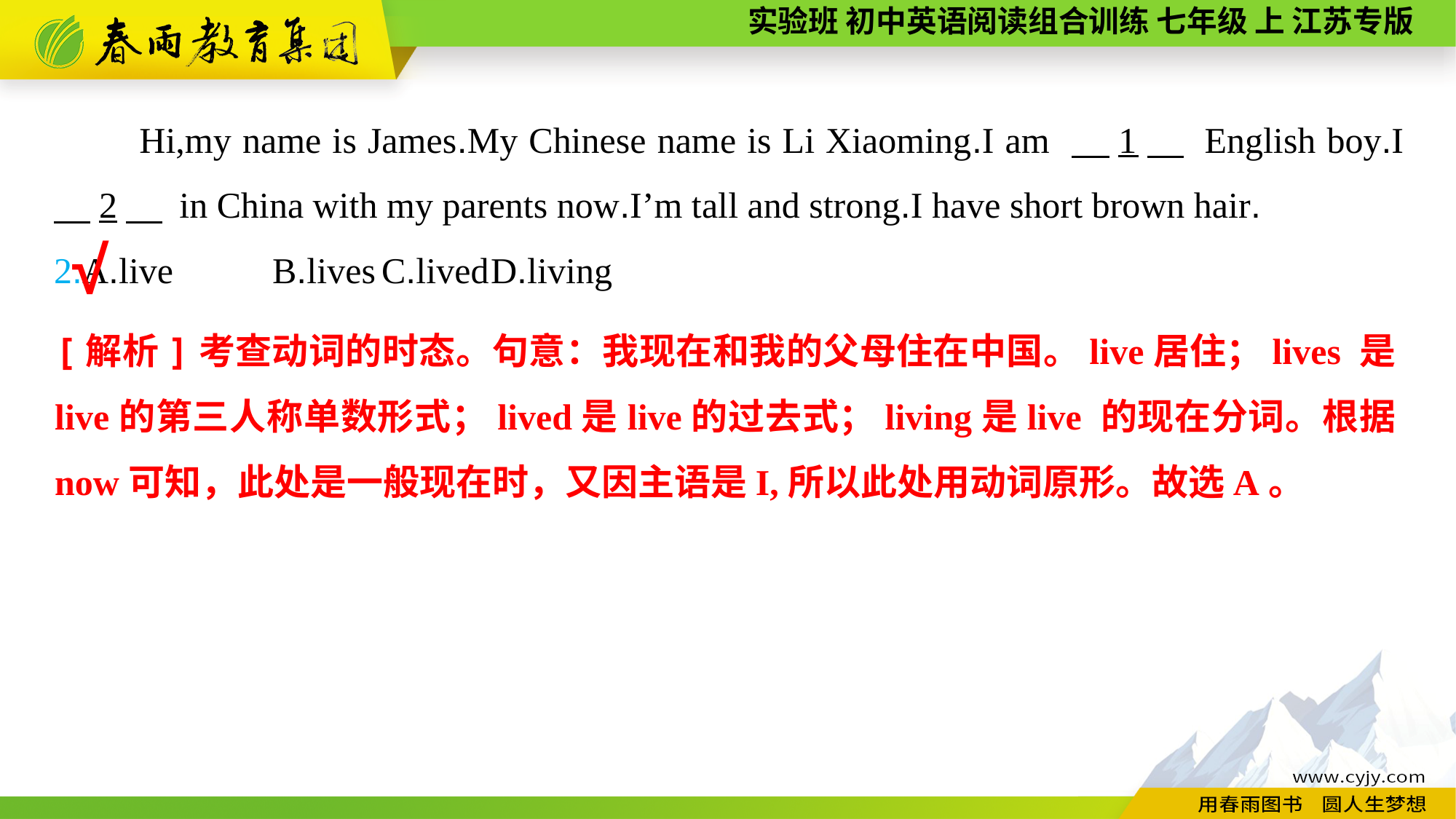

Hi,my name is James.My Chinese name is Li Xiaoming.I am 　1　 English boy.I 　2　 in China with my parents now.I’m tall and strong.I have short brown hair.
2.A.live	B.lives	C.lived	D.living
√
[解析]考查动词的时态。句意：我现在和我的父母住在中国。live居住；lives 是live的第三人称单数形式；lived是live的过去式；living是live 的现在分词。根据now可知，此处是一般现在时，又因主语是I,所以此处用动词原形。故选A。